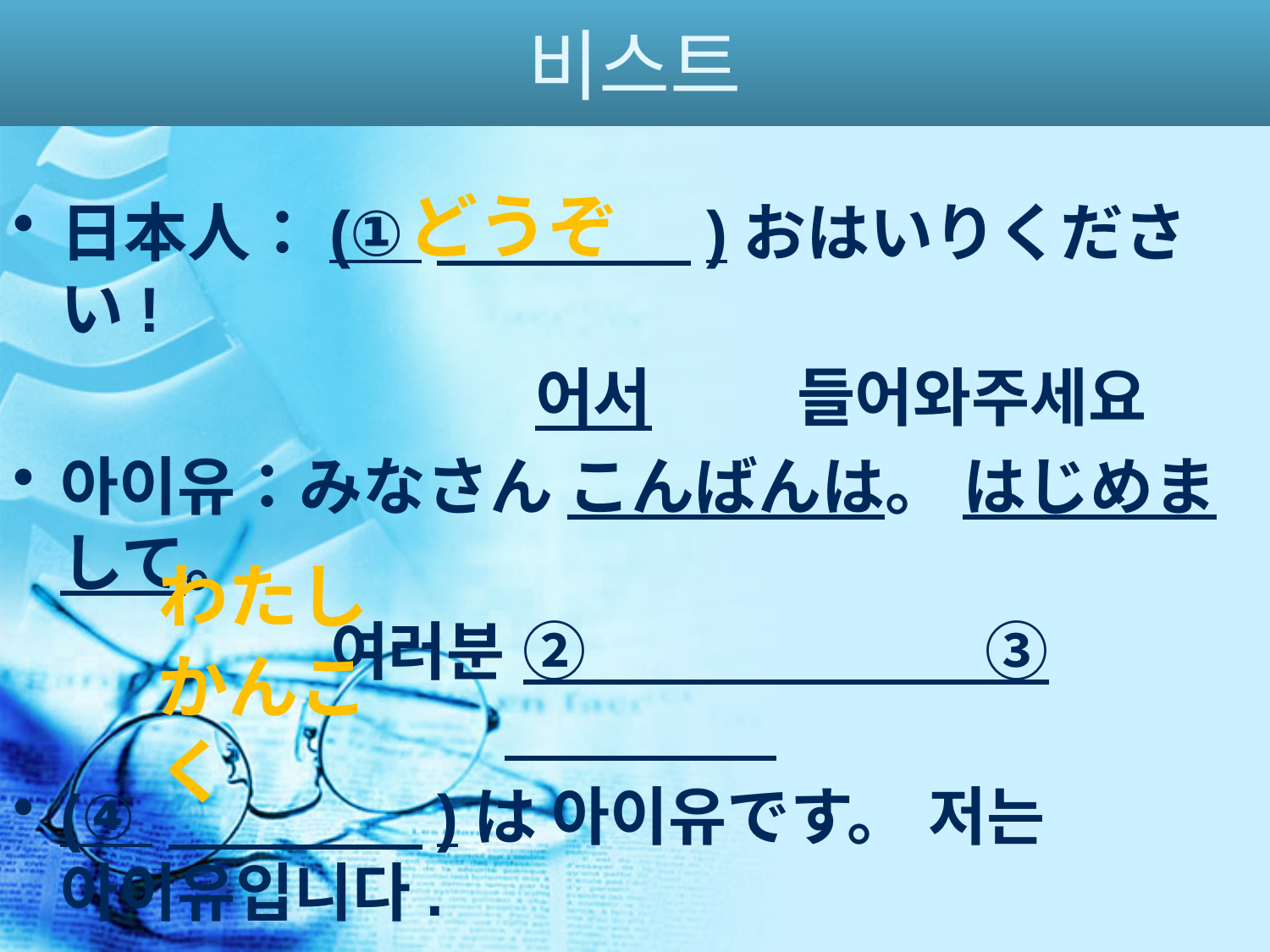

# 비스트
どうぞ
日本人：(① 　　　　)おはいりください!
　　　　　　　　 어서 　　들어와주세요
아이유：みなさん こんばんは。 はじめまして。
　　　　　여러분 ② 　　　　　　③
(④ 　　　　)は 아이유です。 저는 아이유입니다.
　(⑤ 　　　　　)からきました。
　　　　한국　에서 왔습니다.

わたし
かんこく